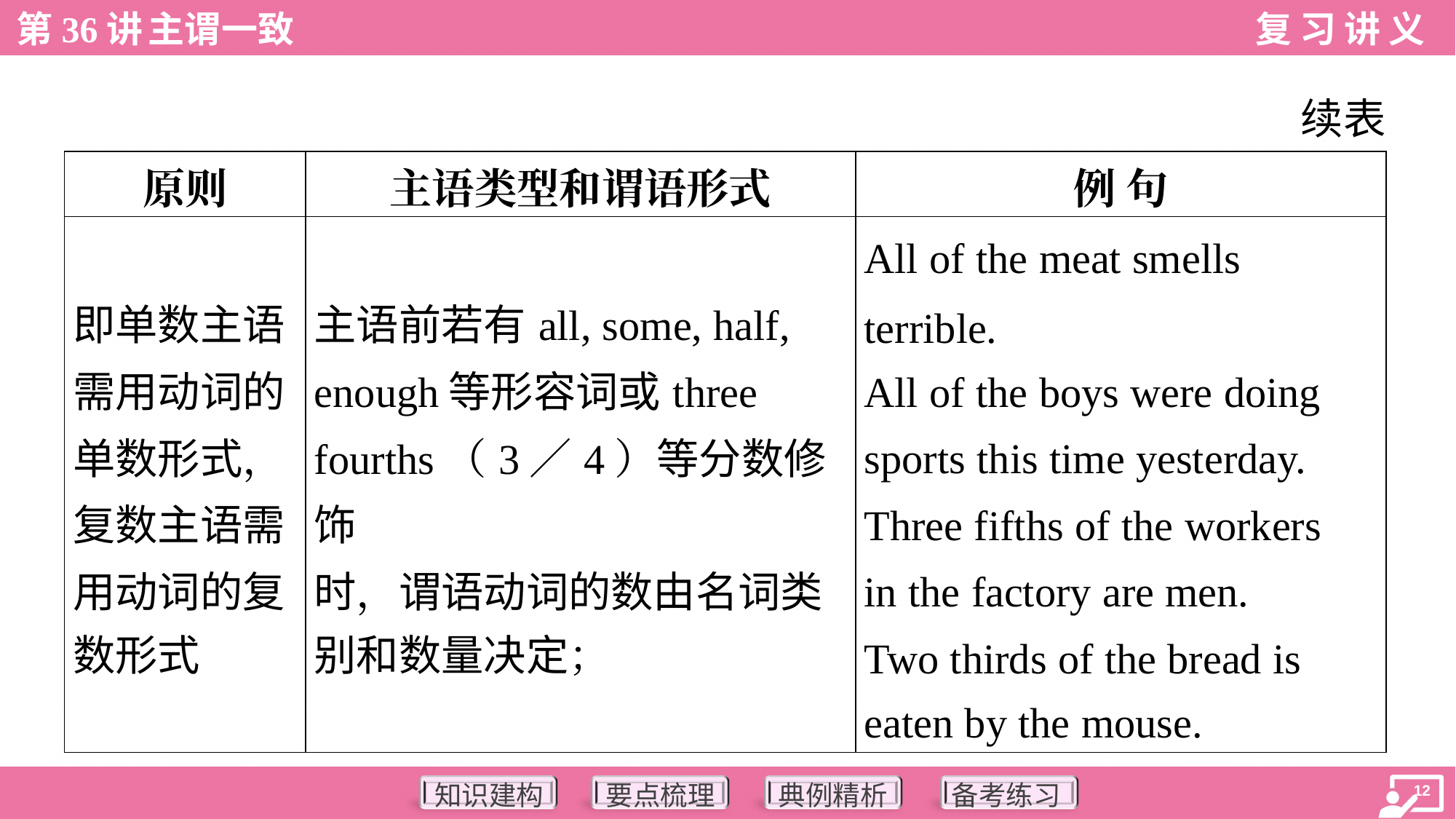

续表
| 原则 | 主语类型和谓语形式 | 例 句 |
| --- | --- | --- |
| 即单数主语 需用动词的 单数形式， 复数主语需 用动词的复 数形式 | 主语前若有all, some, half, enough等形容词或three fourths（3／4）等分数修饰 时，谓语动词的数由名词类 别和数量决定； | All of the meat smells terrible. All of the boys were doing sports this time yesterday. Three fifths of the workers in the factory are men. Two thirds of the bread is eaten by the mouse. |